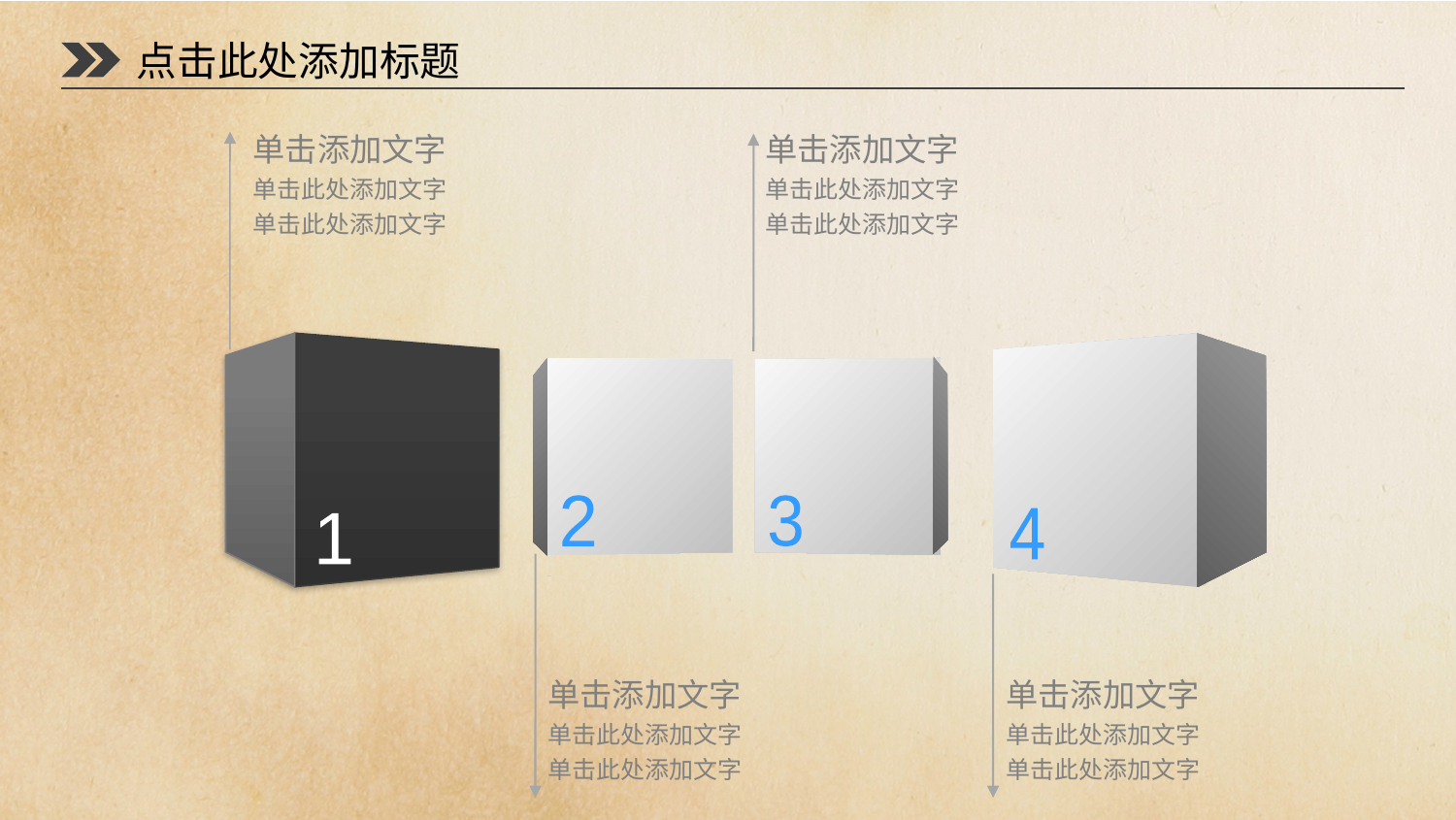

点击此处添加标题
单击添加文字
单击此处添加文字
单击此处添加文字
单击添加文字
单击此处添加文字
单击此处添加文字

2
3
4
1

单击添加文字
单击此处添加文字
单击此处添加文字
单击添加文字
单击此处添加文字
单击此处添加文字